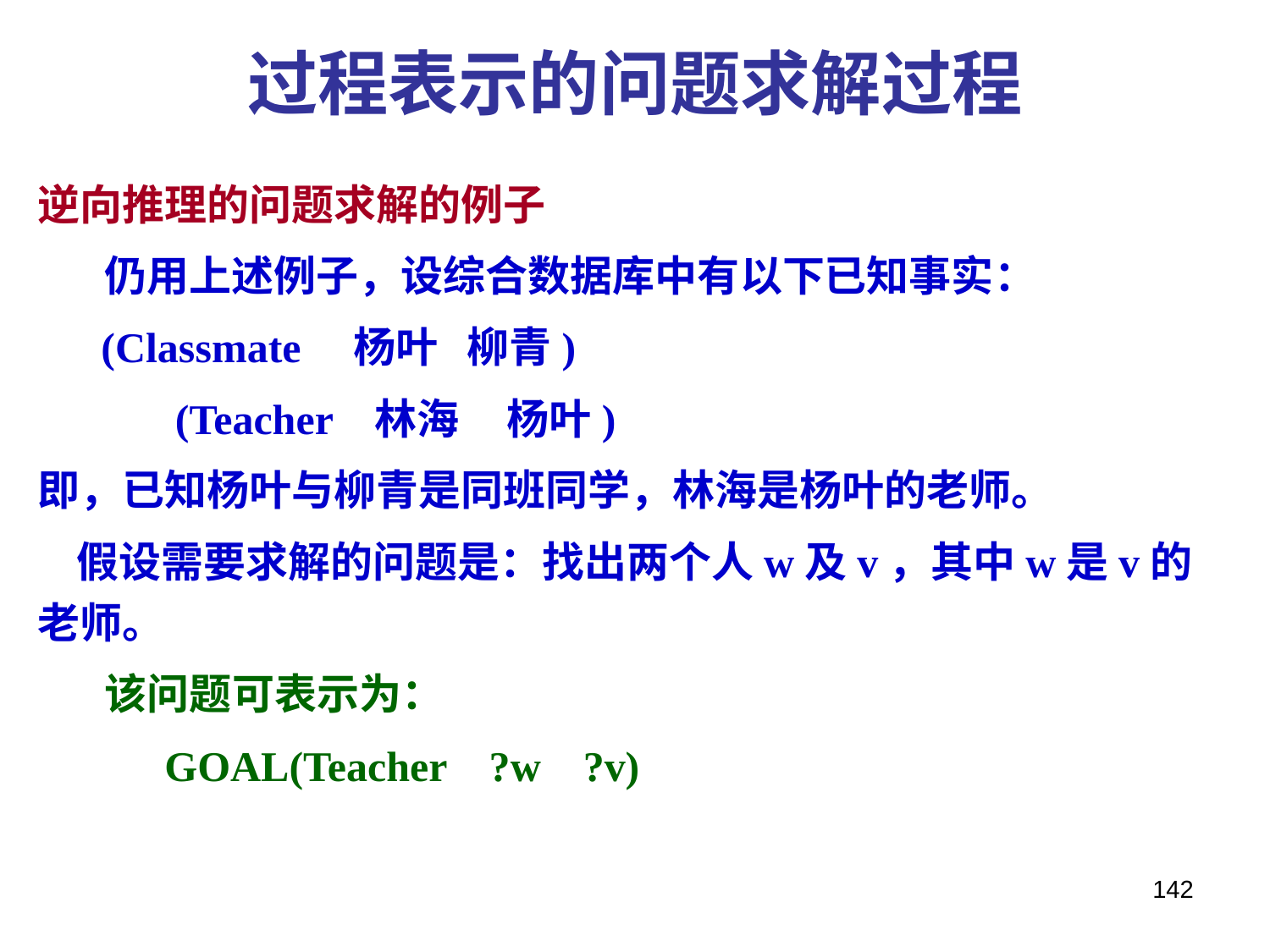

# 过程表示的问题求解过程
逆向推理的问题求解的例子
      仍用上述例子，设综合数据库中有以下已知事实：
      (Classmate    杨叶   柳青)
             (Teacher   林海     杨叶)
即，已知杨叶与柳青是同班同学，林海是杨叶的老师。
   假设需要求解的问题是：找出两个人w及v，其中w是v的老师。
      该问题可表示为：
            GOAL(Teacher    ?w    ?v)
142